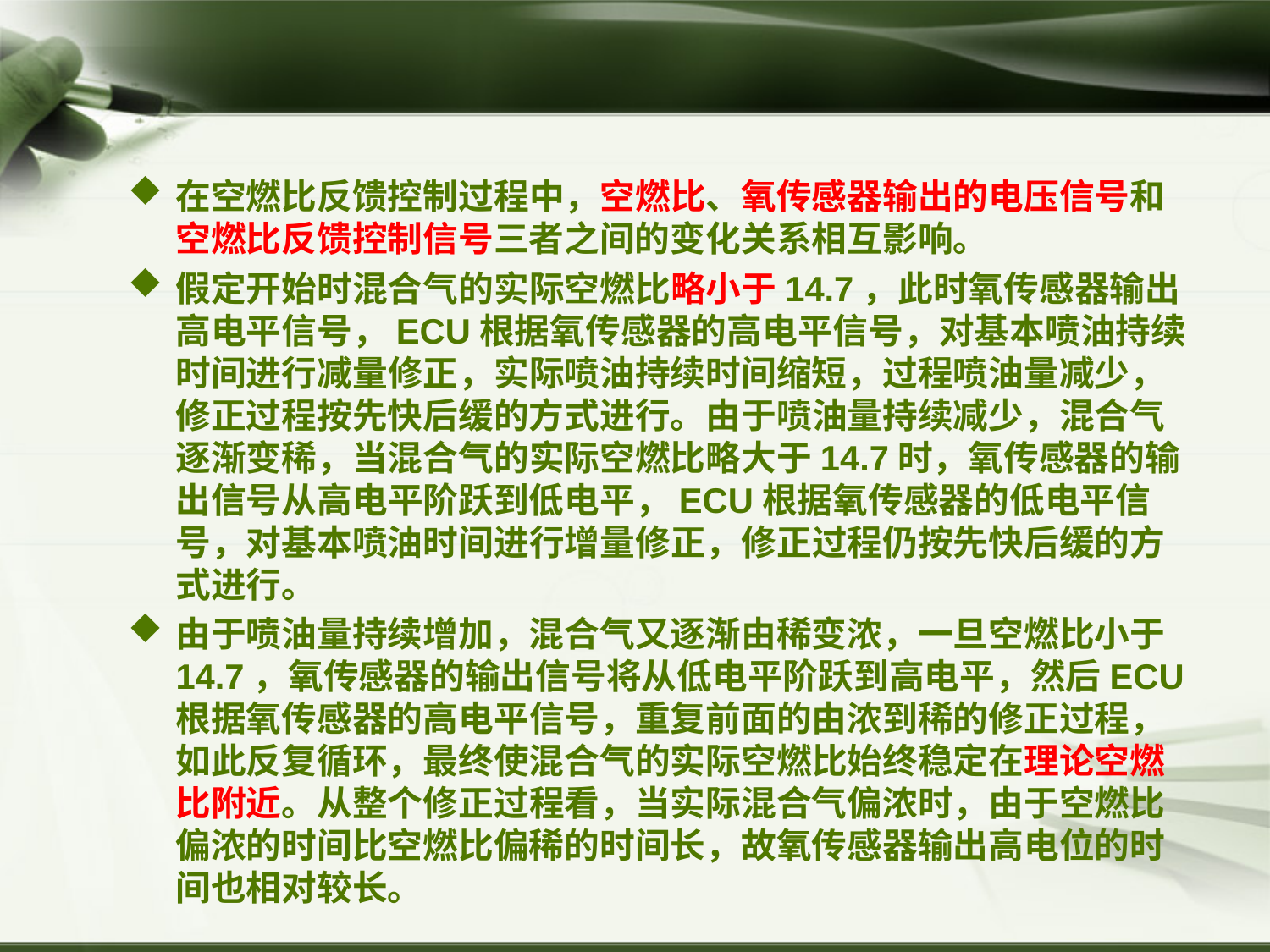

#
在空燃比反馈控制过程中，空燃比、氧传感器输出的电压信号和空燃比反馈控制信号三者之间的变化关系相互影响。
假定开始时混合气的实际空燃比略小于14.7，此时氧传感器输出高电平信号，ECU根据氧传感器的高电平信号，对基本喷油持续时间进行减量修正，实际喷油持续时间缩短，过程喷油量减少，修正过程按先快后缓的方式进行。由于喷油量持续减少，混合气逐渐变稀，当混合气的实际空燃比略大于14.7时，氧传感器的输出信号从高电平阶跃到低电平，ECU根据氧传感器的低电平信号，对基本喷油时间进行增量修正，修正过程仍按先快后缓的方式进行。
由于喷油量持续增加，混合气又逐渐由稀变浓，一旦空燃比小于14.7，氧传感器的输出信号将从低电平阶跃到高电平，然后ECU根据氧传感器的高电平信号，重复前面的由浓到稀的修正过程，如此反复循环，最终使混合气的实际空燃比始终稳定在理论空燃比附近。从整个修正过程看，当实际混合气偏浓时，由于空燃比偏浓的时间比空燃比偏稀的时间长，故氧传感器输出高电位的时间也相对较长。